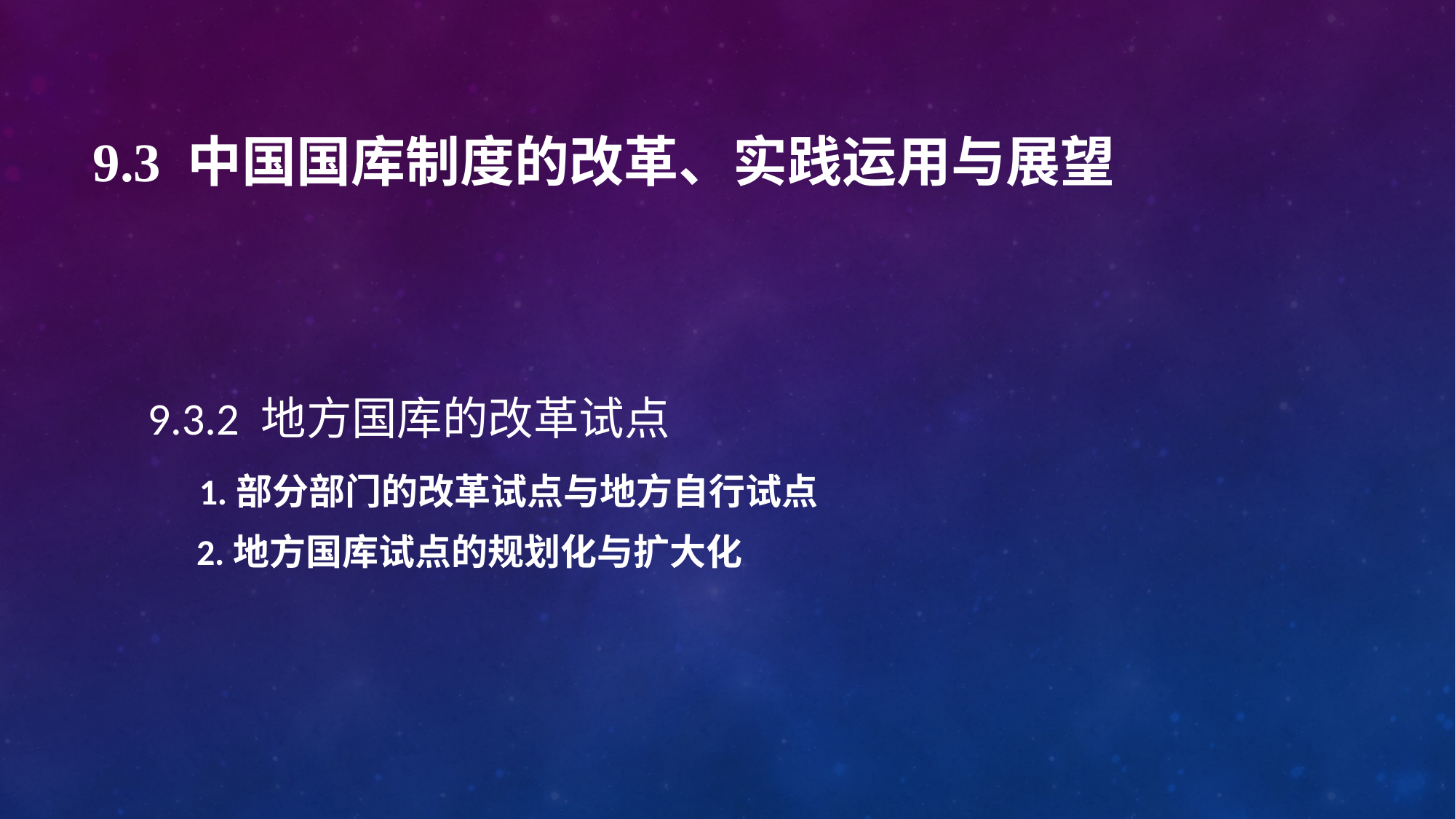

# 9.3 中国国库制度的改革、实践运用与展望
9.3.2 地方国库的改革试点
     1.部分部门的改革试点与地方自行试点
      2.地方国库试点的规划化与扩大化